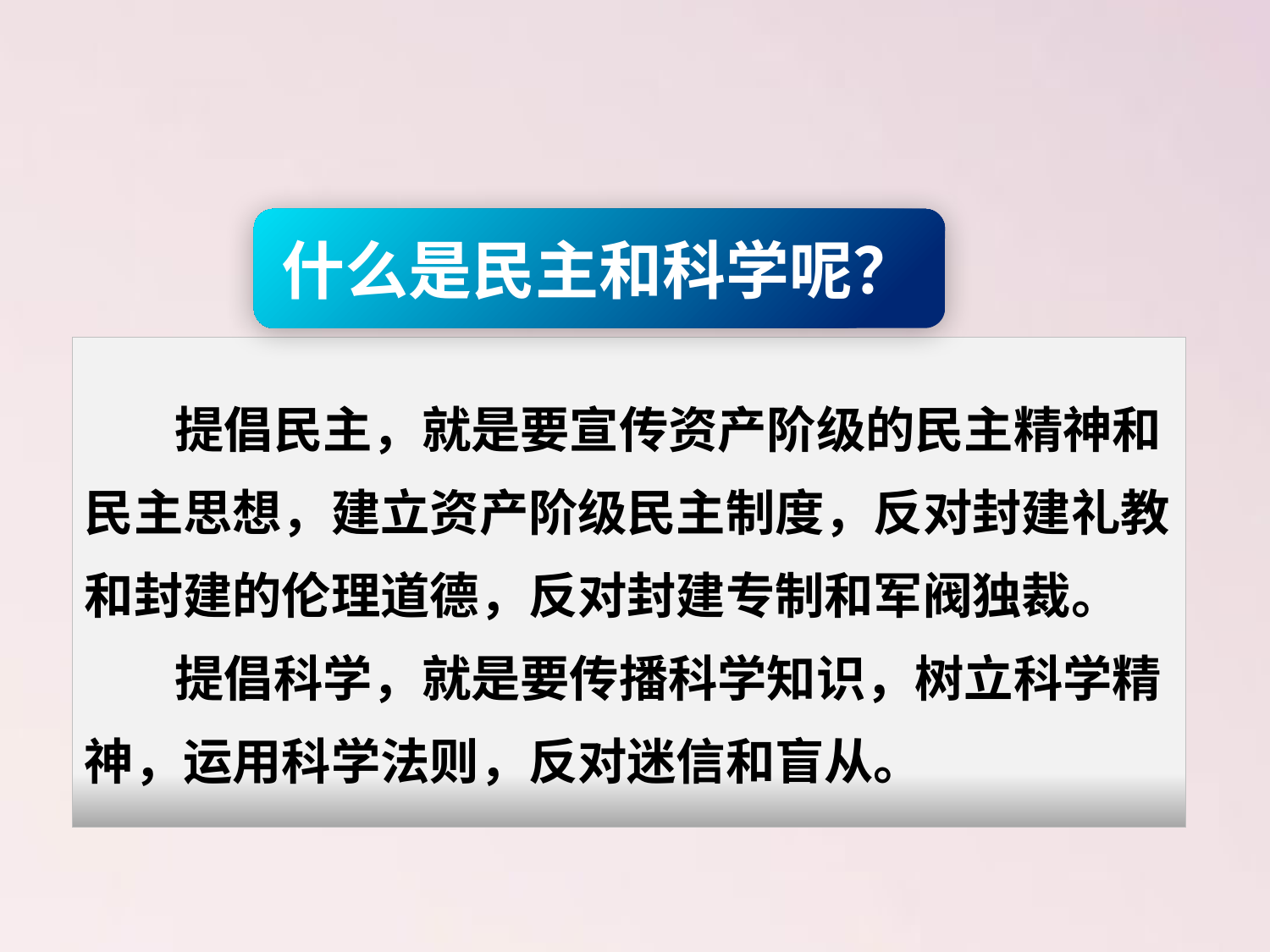

什么是民主和科学呢？
       提倡民主，就是要宣传资产阶级的民主精神和民主思想，建立资产阶级民主制度，反对封建礼教和封建的伦理道德，反对封建专制和军阀独裁。
       提倡科学，就是要传播科学知识，树立科学精神，运用科学法则，反对迷信和盲从。